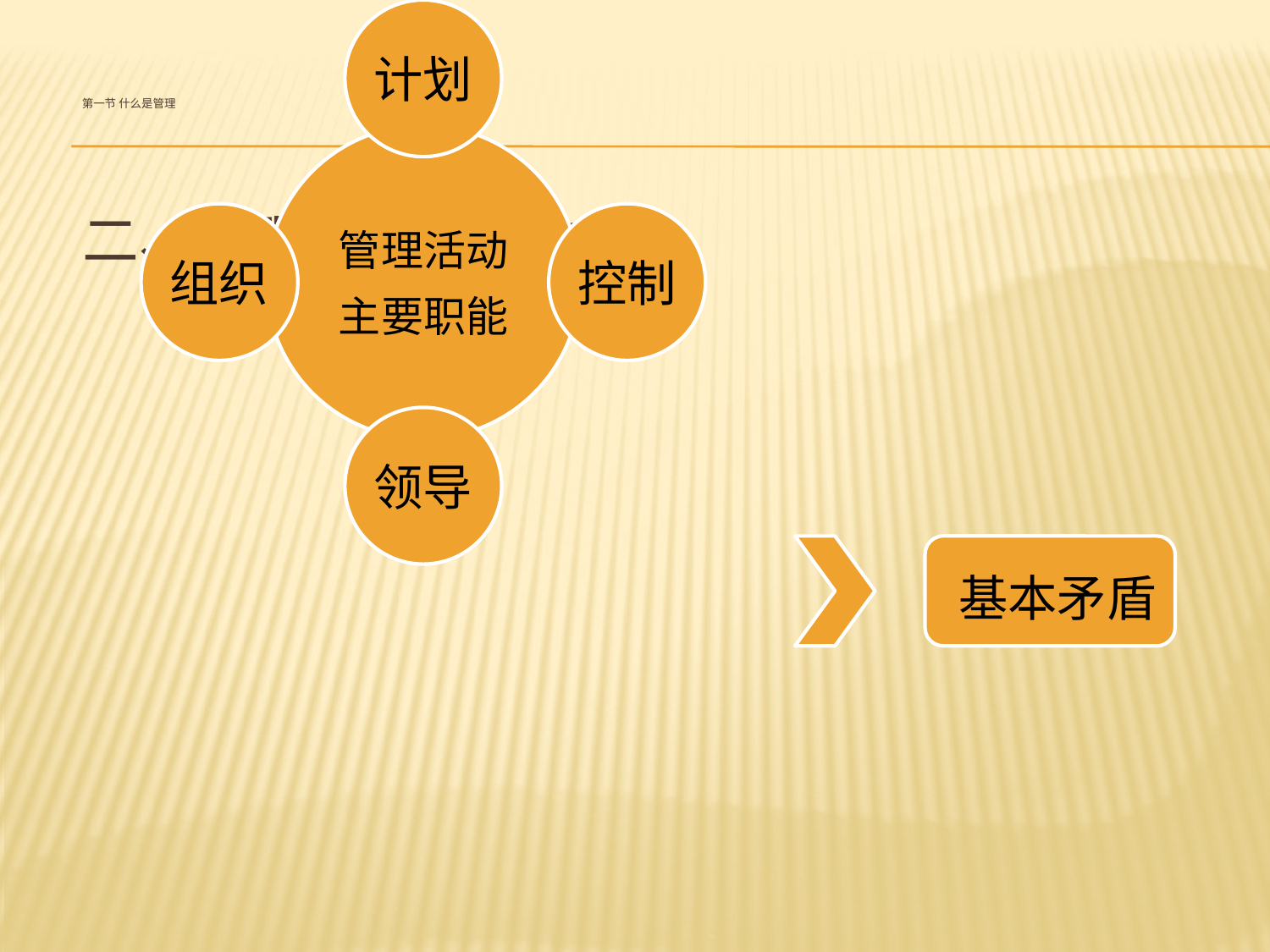

# 第一节 什么是管理
二、管理的概念与内涵

管理活动
主要职能
计划
控制
领导
组织

基本矛盾